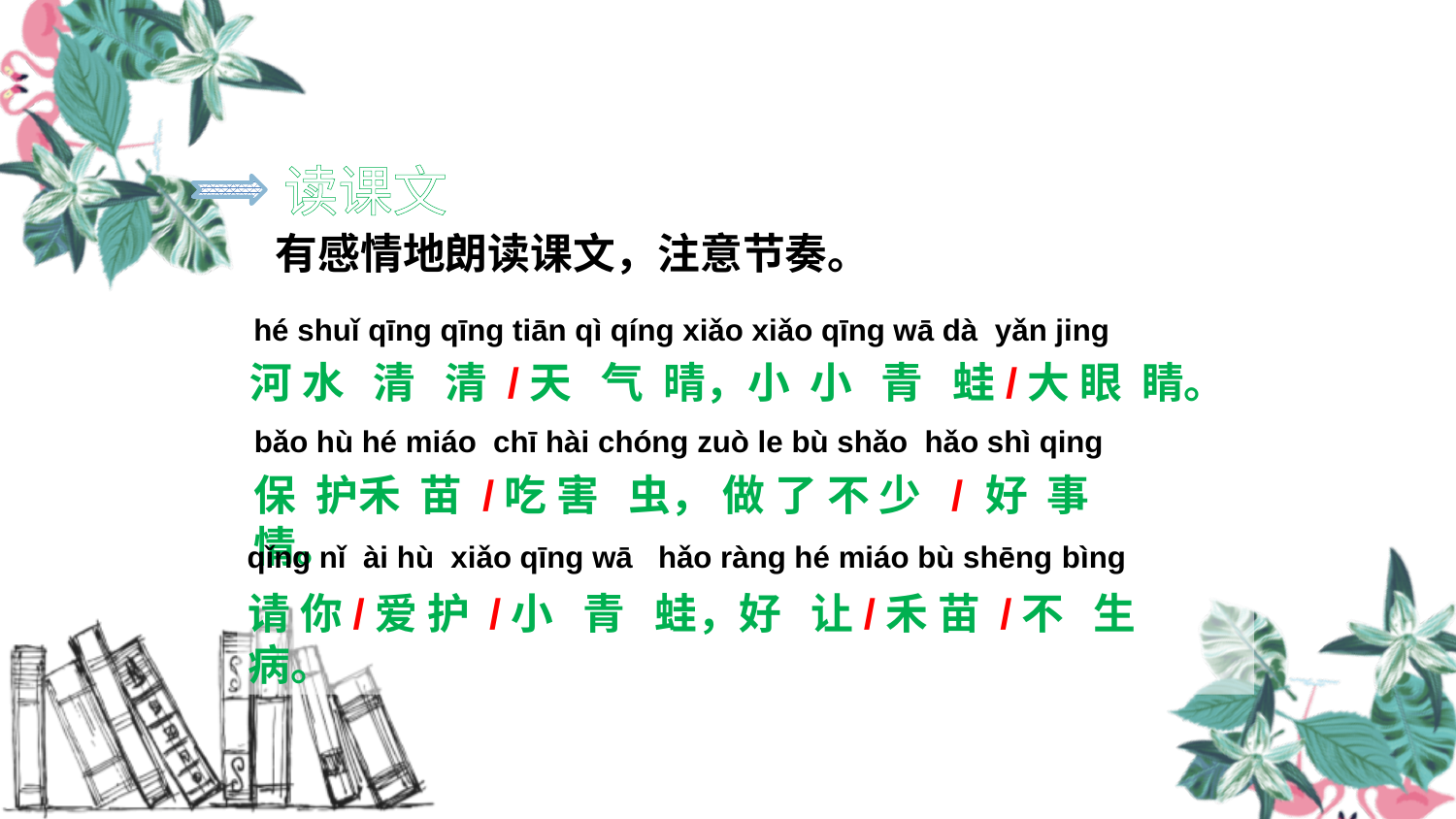

读课文

有感情地朗读课文，注意节奏。
hé shuǐ qīng qīng tiān qì qíng xiǎo xiǎo qīng wā dà  yǎn jing
河 水   清   清 /天   气  晴，小  小   青   蛙/大 眼  睛。
bǎo hù hé miáo  chī hài chóng zuò le bù shǎo  hǎo shì qing
保  护禾  苗 /吃 害   虫， 做 了 不 少  / 好  事  情。
qǐng nǐ  ài hù  xiǎo qīng wā   hǎo ràng hé miáo bù shēng bìng
请 你/爱 护 /小   青   蛙，好   让/禾 苗 /不   生   病。